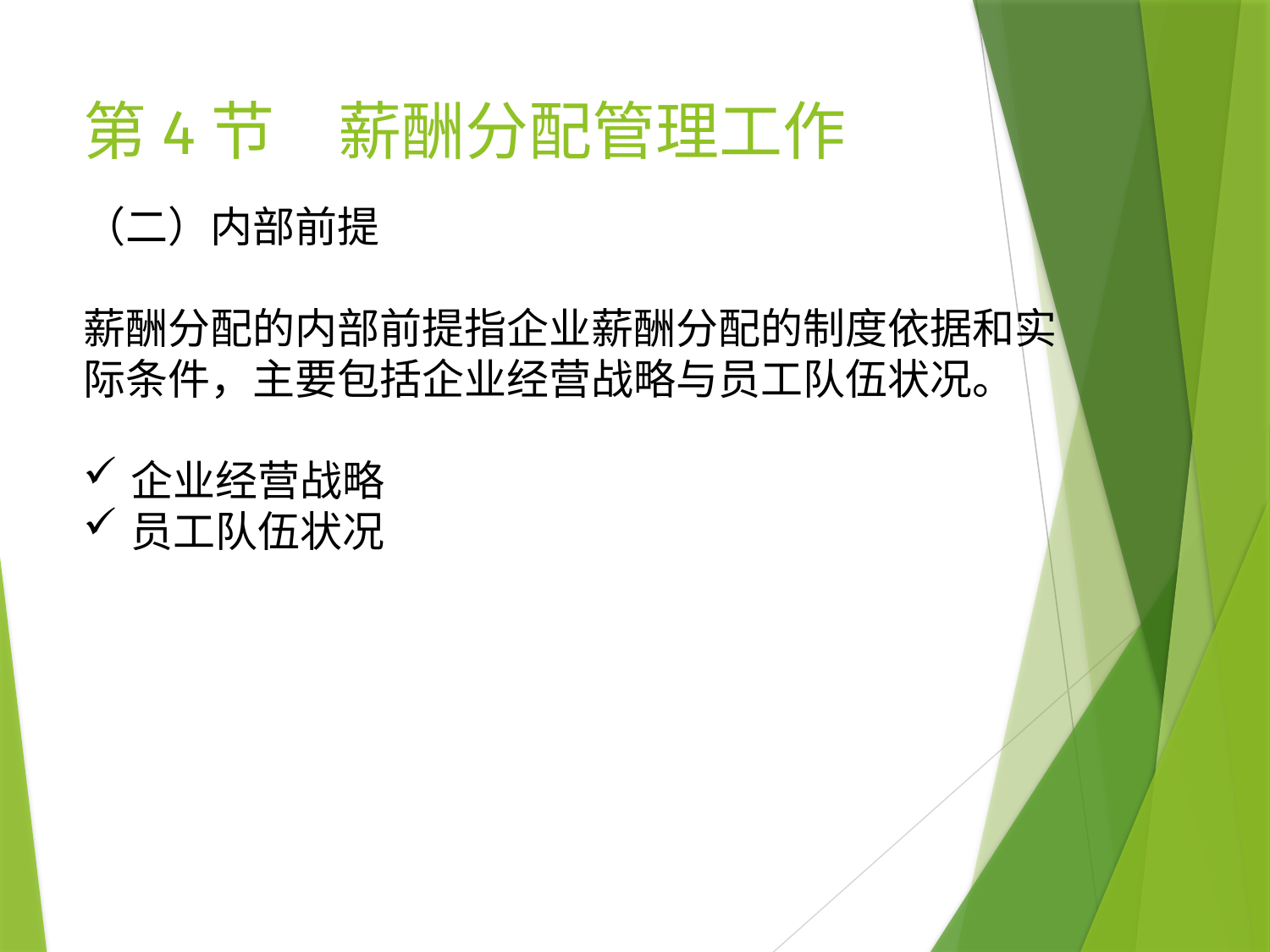

# 第4节　薪酬分配管理工作
（二）内部前提

薪酬分配的内部前提指企业薪酬分配的制度依据和实际条件，主要包括企业经营战略与员工队伍状况。

企业经营战略
员工队伍状况